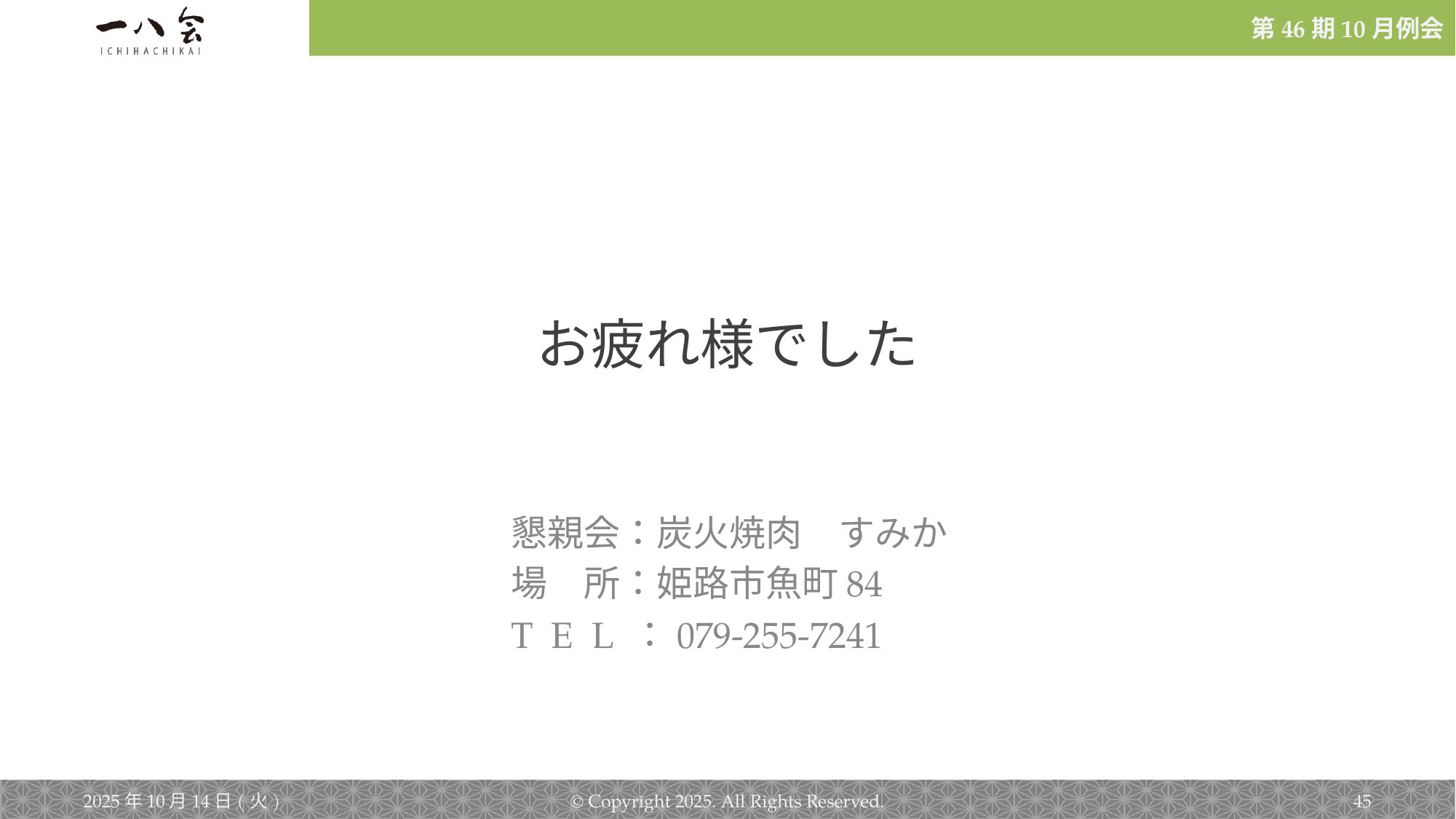

# お疲れ様でした
懇親会：炭火焼肉　すみか
場　所：姫路市魚町84
T  E  L ：079-255-7241
2025年10月14日(火)
© Copyright 2025. All Rights Reserved.
45